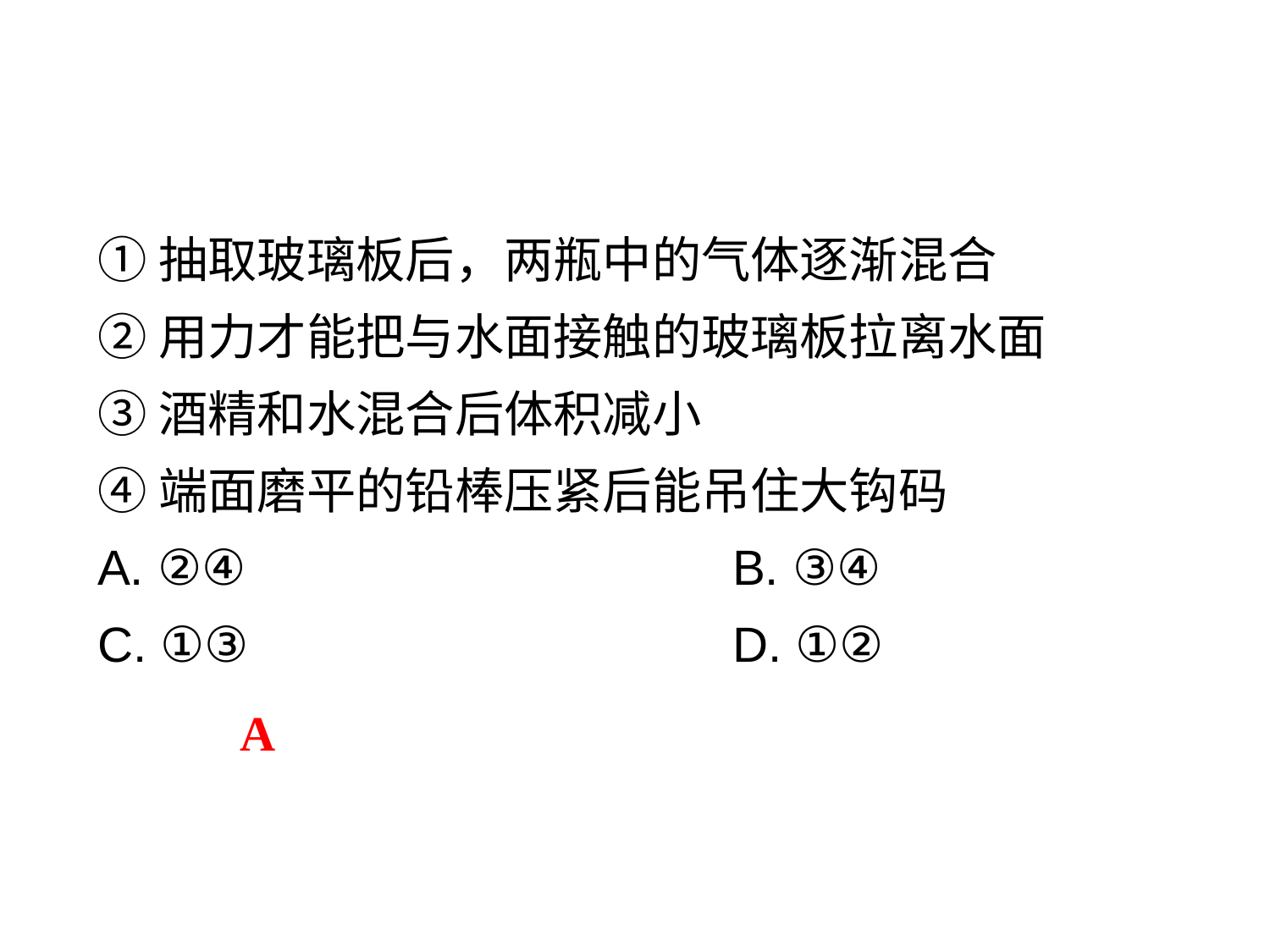

①抽取玻璃板后，两瓶中的气体逐渐混合
②用力才能把与水面接触的玻璃板拉离水面
③酒精和水混合后体积减小
④端面磨平的铅棒压紧后能吊住大钩码
A. ②④　 				B. ③④
C. ①③　 				D. ①②
A